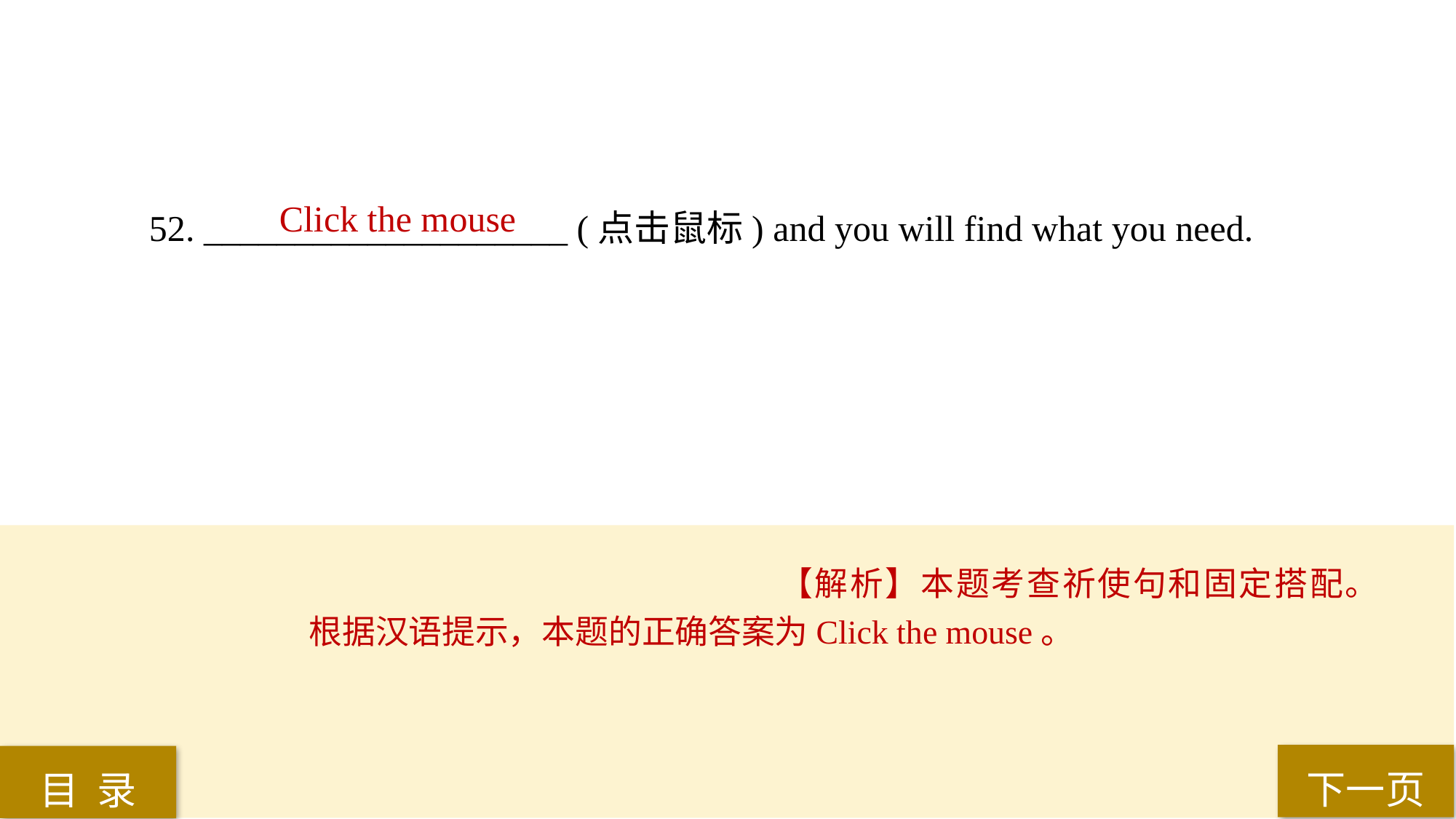

Click the mouse
52. ____________________ (点击鼠标) and you will find what you need.
【解析】本题考查祈使句和固定搭配。根据汉语提示，本题的正确答案为Click the mouse。